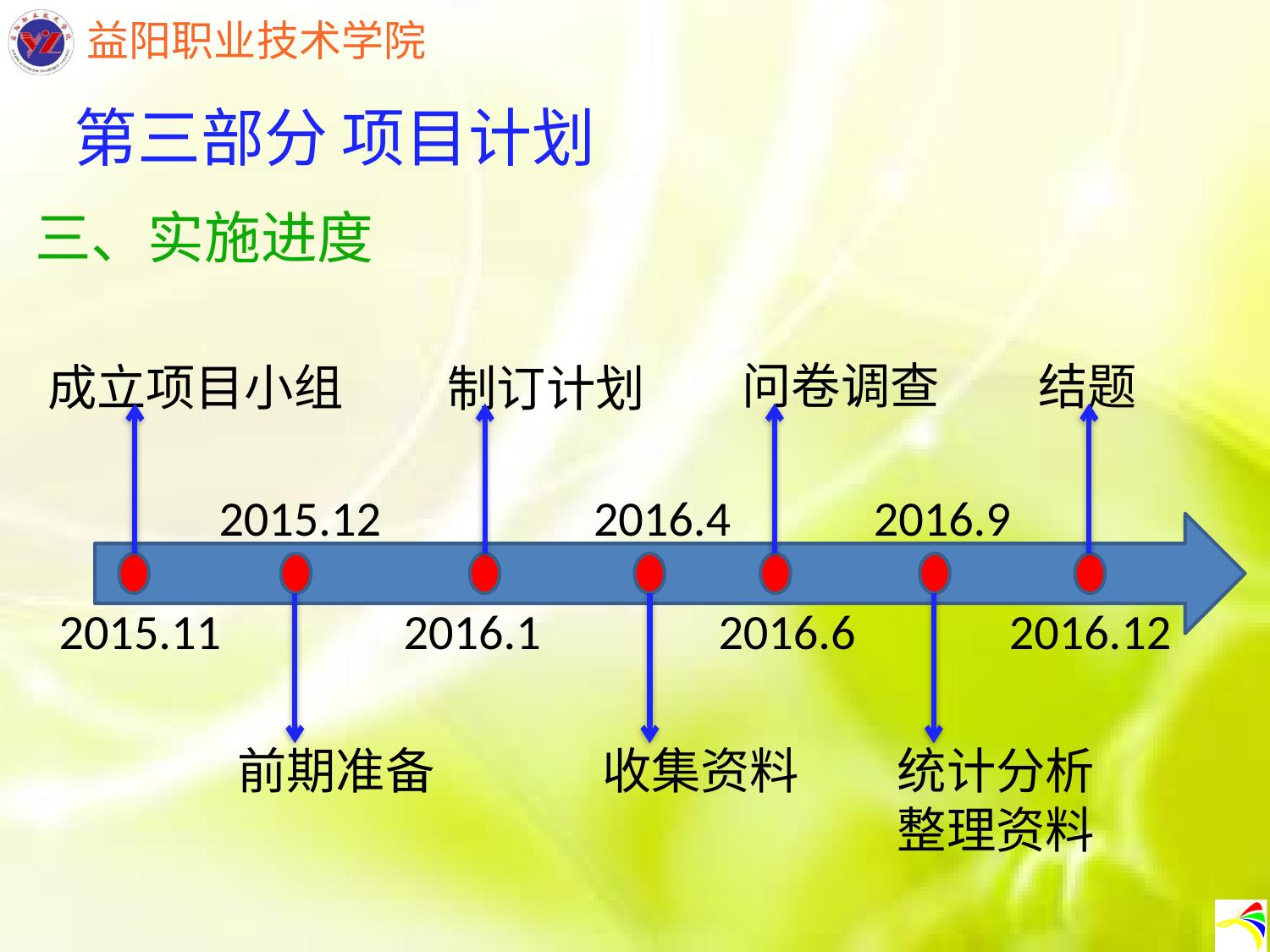

第三部分 项目计划
三、实施进度
问卷调查
结题
成立项目小组
制订计划
2015.12
2016.4
2016.9

2015.11
2016.1
2016.6
2016.12
前期准备
收集资料
统计分析整理资料